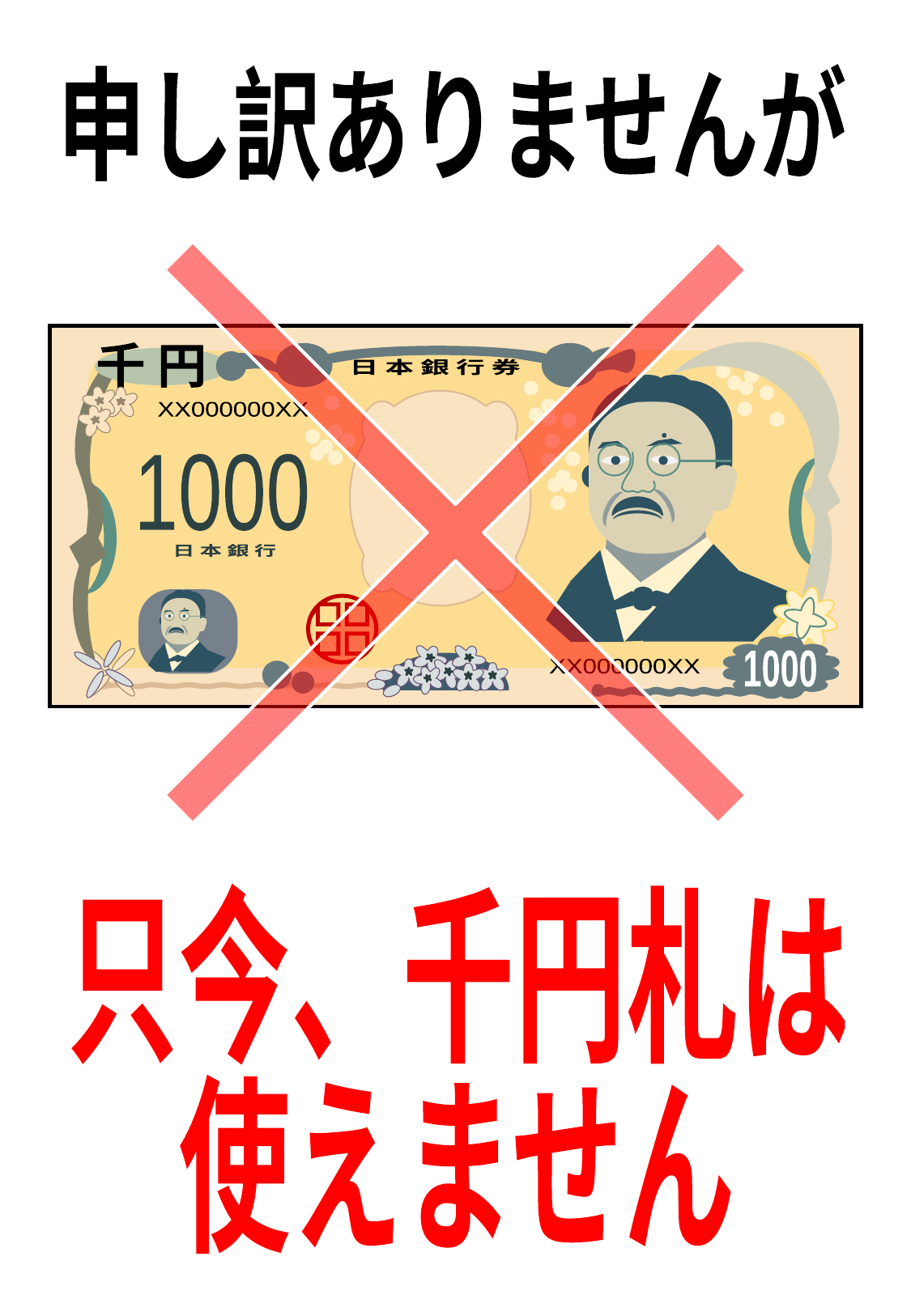

申し訳ありませんが

千 円

日 本 銀 行 券

XX000000XX

1000

日 本 銀 行

1000

XX000000XX

只今、千円札は
使えません